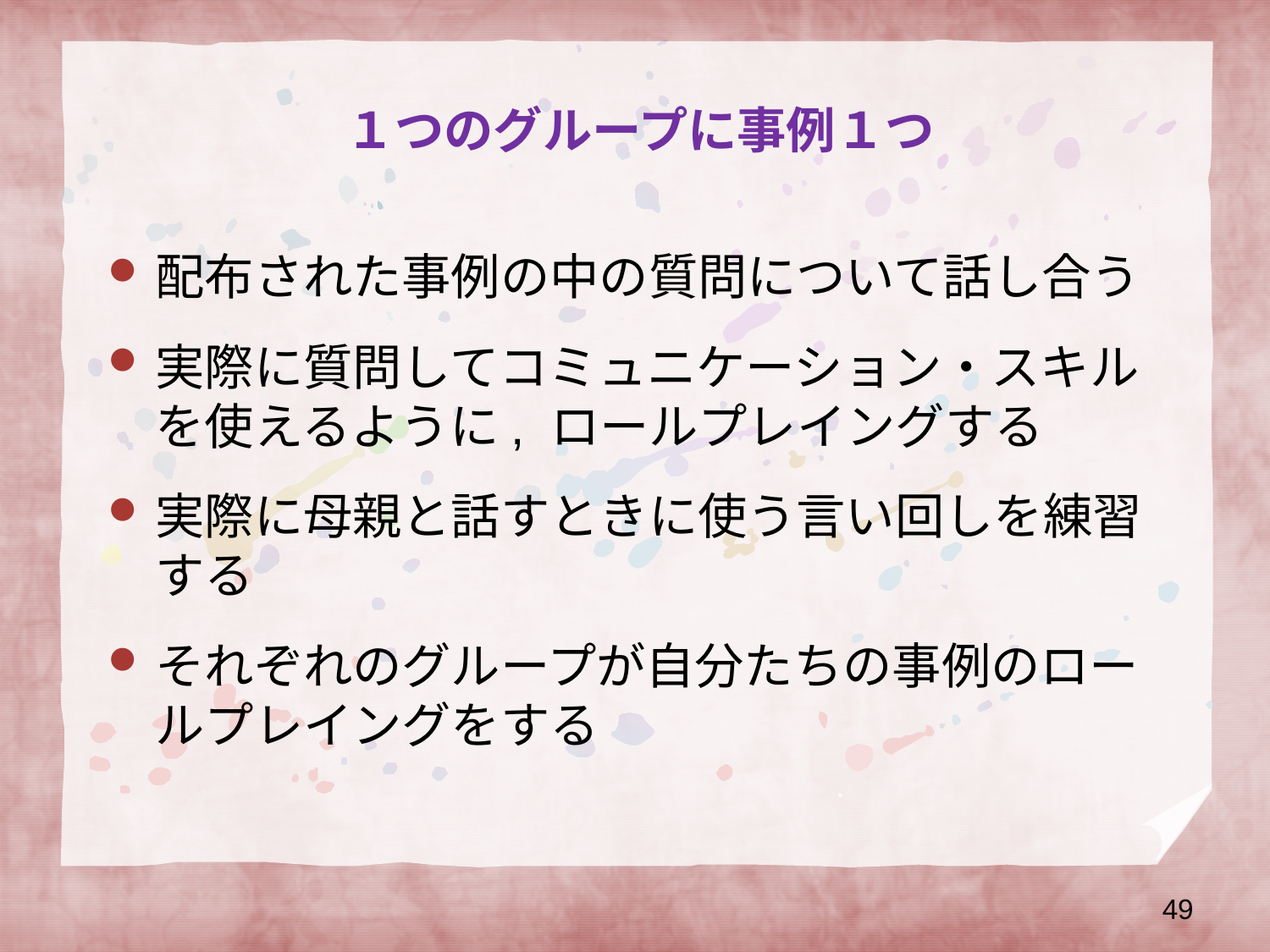

# １つのグループに事例１つ
配布された事例の中の質問について話し合う
実際に質問してコミュニケーション・スキルを使えるように, ロールプレイングする
実際に母親と話すときに使う言い回しを練習する
それぞれのグループが自分たちの事例のロールプレイングをする
49